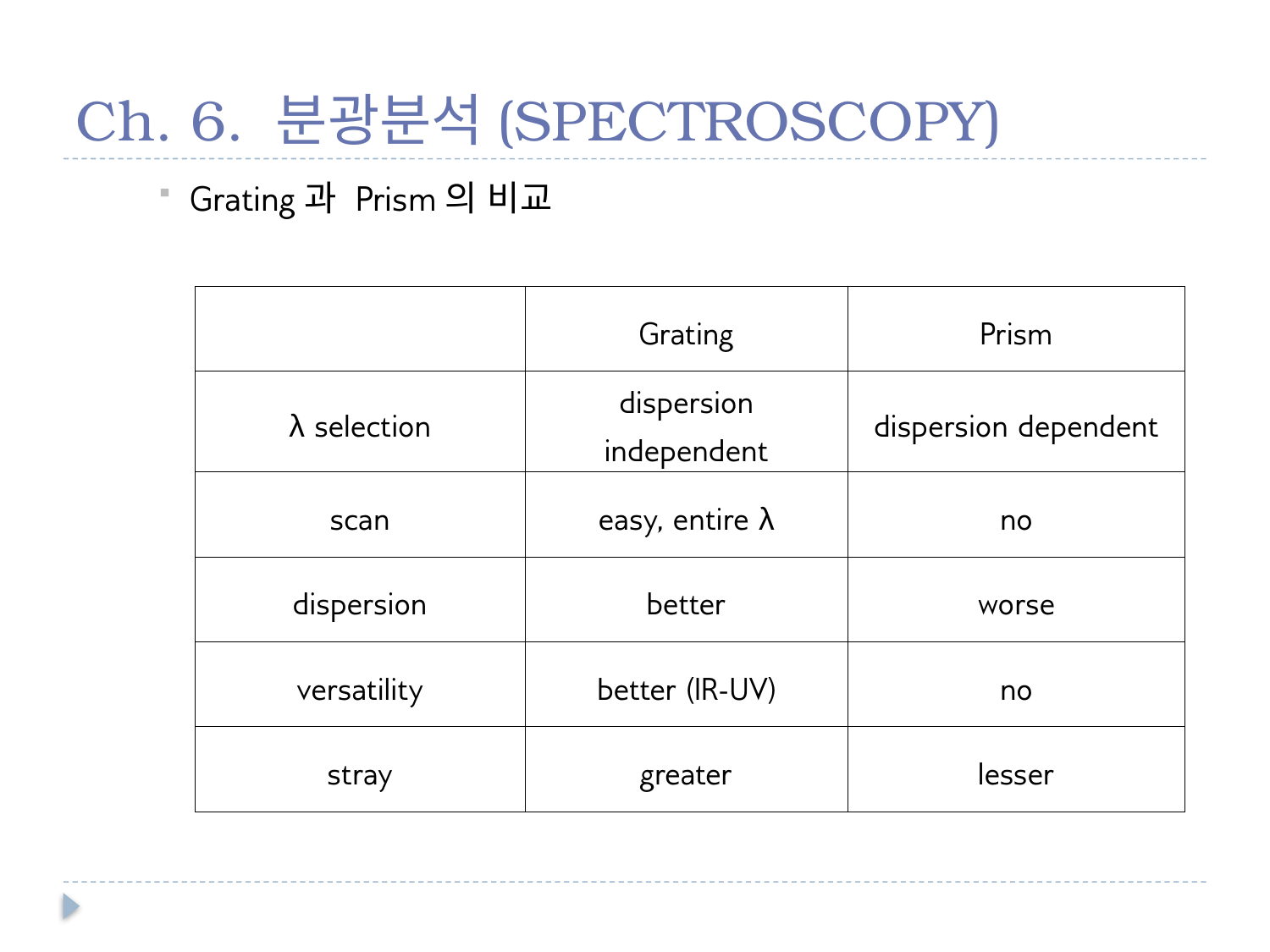

# Ch. 6. 분광분석(SPECTROSCOPY)
Grating과 Prism의 비교

|  | Grating | Prism |
| --- | --- | --- |
| λ selection | dispersion independent | dispersion dependent |
| scan | easy, entire λ | no |
| dispersion | better | worse |
| versatility | better (IR-UV) | no |
| stray | greater | lesser |